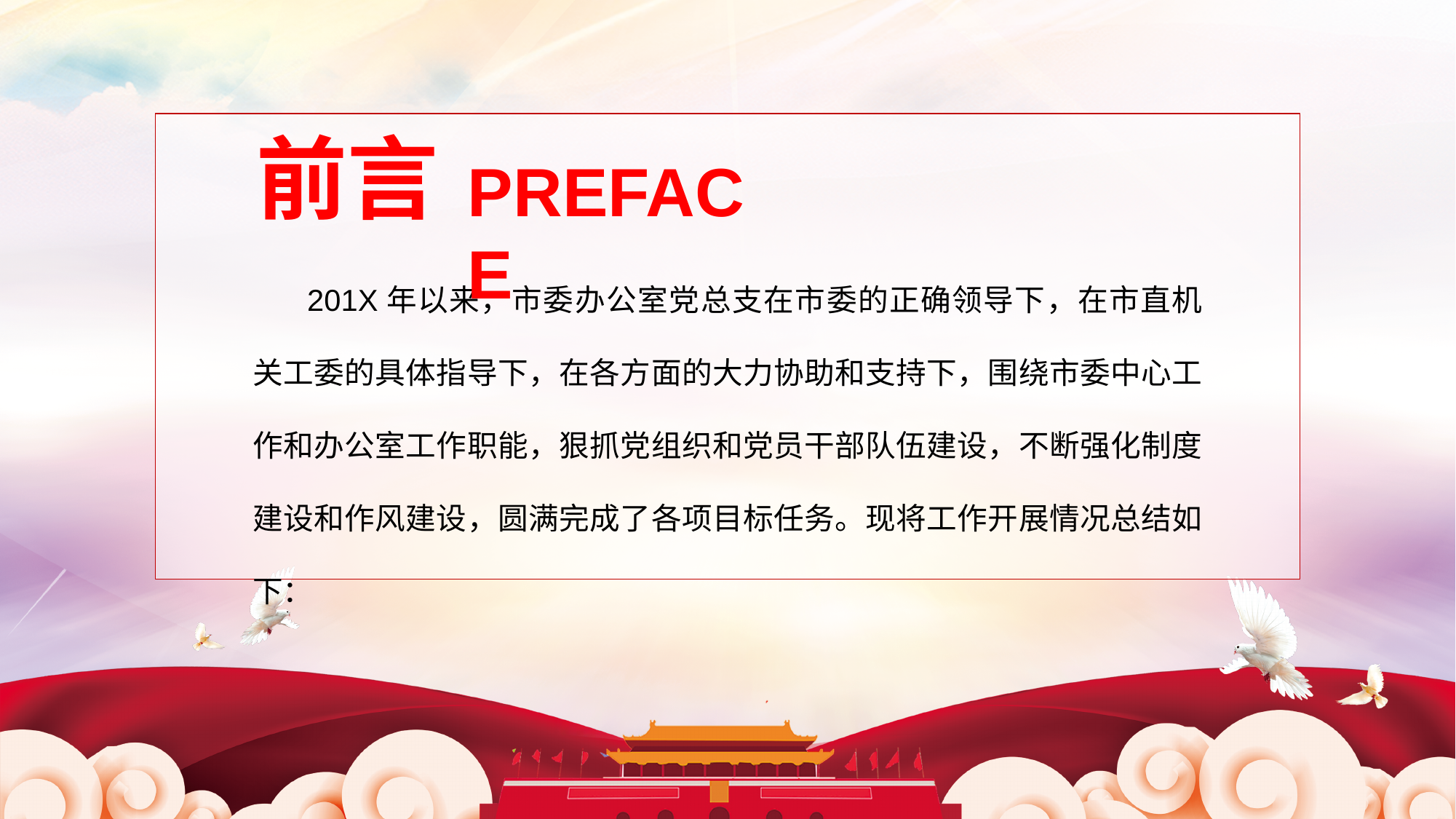

前言
PREFACE
201X年以来，市委办公室党总支在市委的正确领导下，在市直机关工委的具体指导下，在各方面的大力协助和支持下，围绕市委中心工作和办公室工作职能，狠抓党组织和党员干部队伍建设，不断强化制度建设和作风建设，圆满完成了各项目标任务。现将工作开展情况总结如下：